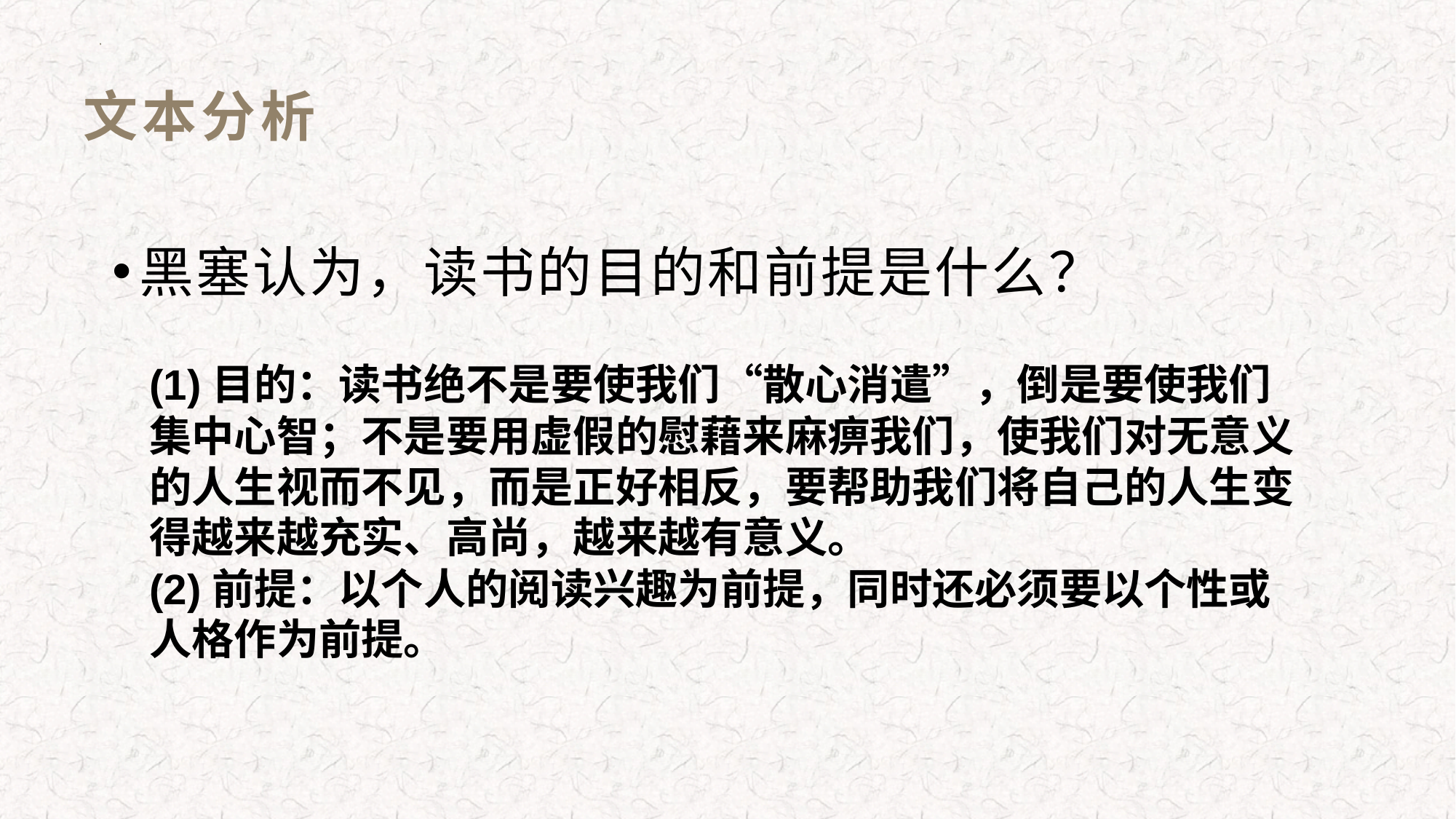

文本分析
黑塞认为，读书的目的和前提是什么？
(1)目的：读书绝不是要使我们“散心消遣”，倒是要使我们集中心智；不是要用虚假的慰藉来麻痹我们，使我们对无意义的人生视而不见，而是正好相反，要帮助我们将自己的人生变得越来越充实、高尚，越来越有意义。
(2)前提：以个人的阅读兴趣为前提，同时还必须要以个性或人格作为前提。